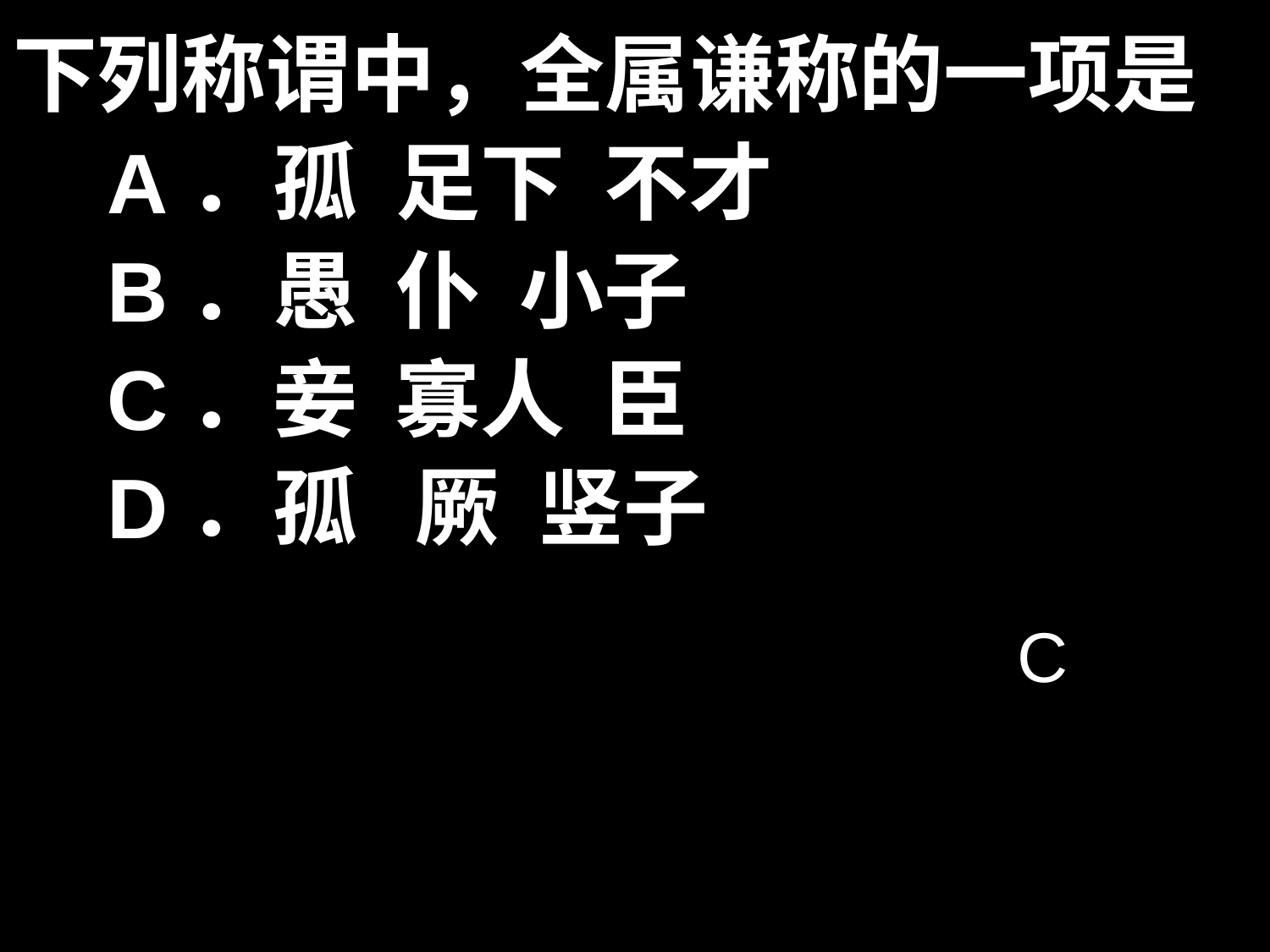

下列称谓中，全属谦称的一项是
    A．孤  足下  不才
    B．愚  仆  小子
    C．妾  寡人  臣
    D．孤   厥  竖子
C